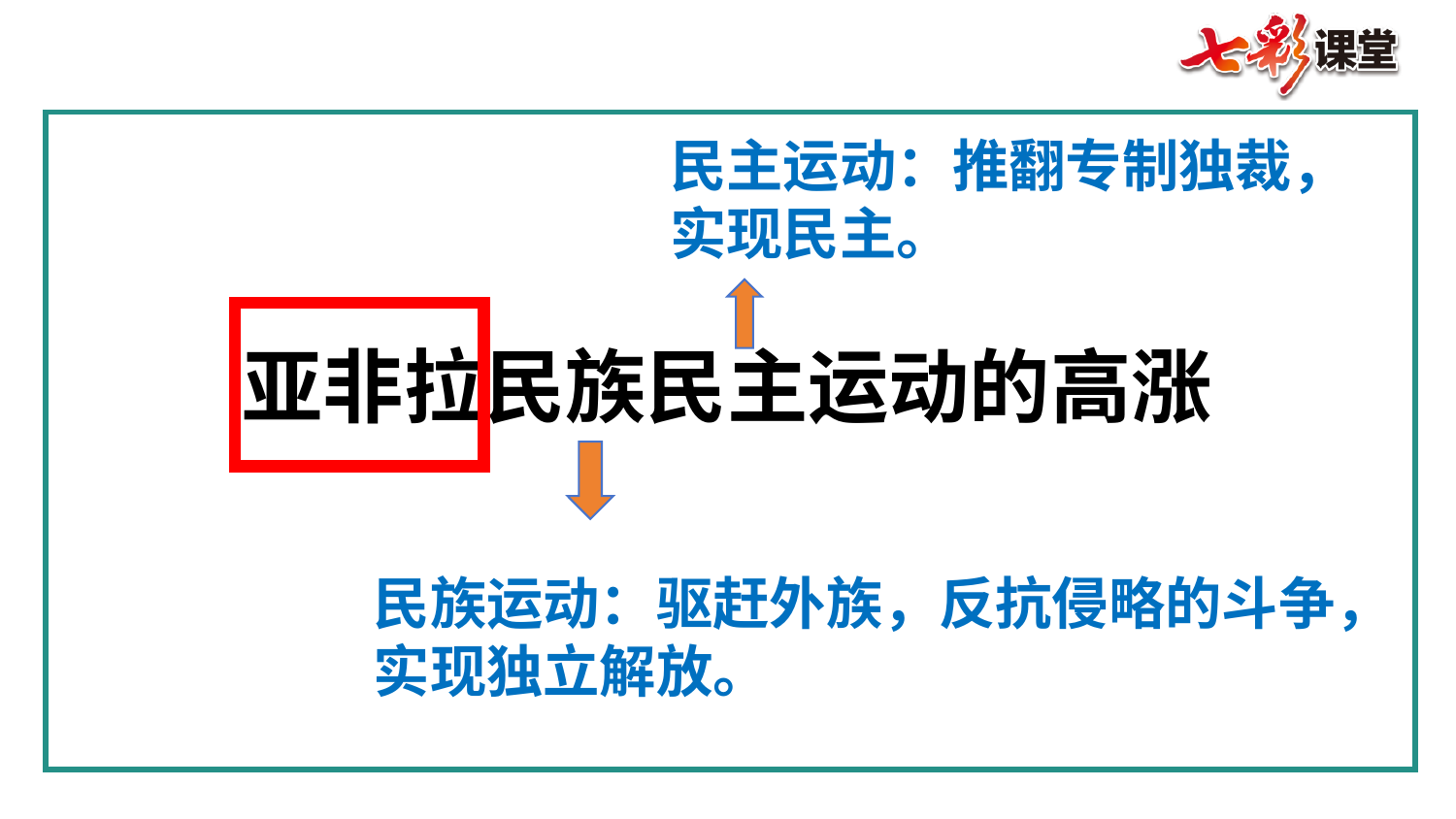

民主运动：推翻专制独裁，实现民主。

亚非拉民族民主运动的高涨

民族运动：驱赶外族，反抗侵略的斗争，实现独立解放。